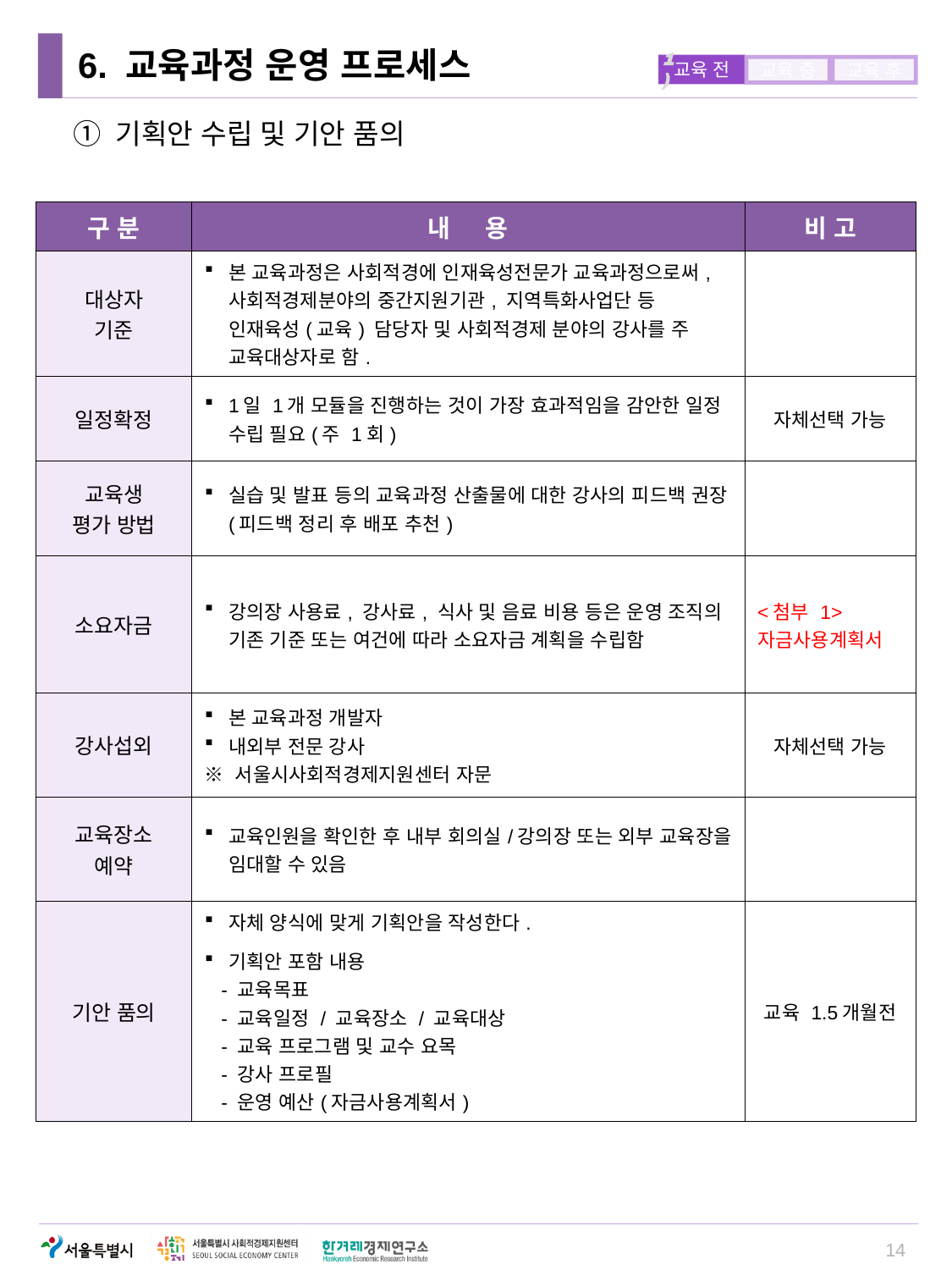

# 6. 교육과정 운영 프로세스
1)
교육 전
교육 중
교육 후
① 기획안 수립 및 기안 품의
| 구 분 | 내 용 | 비 고 |
| --- | --- | --- |
| 대상자 기준 | 본 교육과정은 사회적경에 인재육성전문가 교육과정으로써, 사회적경제분야의 중간지원기관, 지역특화사업단 등 인재육성(교육) 담당자 및 사회적경제 분야의 강사를 주 교육대상자로 함. |  |
| 일정확정 | 1일 1개 모듈을 진행하는 것이 가장 효과적임을 감안한 일정 수립 필요(주 1회) | 자체선택 가능 |
| 교육생 평가 방법 | 실습 및 발표 등의 교육과정 산출물에 대한 강사의 피드백 권장(피드백 정리 후 배포 추천) |  |
| 소요자금 | 강의장 사용료, 강사료, 식사 및 음료 비용 등은 운영 조직의 기존 기준 또는 여건에 따라 소요자금 계획을 수립함 | <첨부 1> 자금사용계획서 |
| 강사섭외 | 본 교육과정 개발자 내외부 전문 강사 ※ 서울시사회적경제지원센터 자문 | 자체선택 가능 |
| 교육장소 예약 | 교육인원을 확인한 후 내부 회의실/강의장 또는 외부 교육장을 임대할 수 있음 |  |
| 기안 품의 | 자체 양식에 맞게 기획안을 작성한다. 기획안 포함 내용 - 교육목표 - 교육일정 / 교육장소 / 교육대상 - 교육 프로그램 및 교수 요목 - 강사 프로필 - 운영 예산(자금사용계획서) | 교육 1.5개월전 |
14